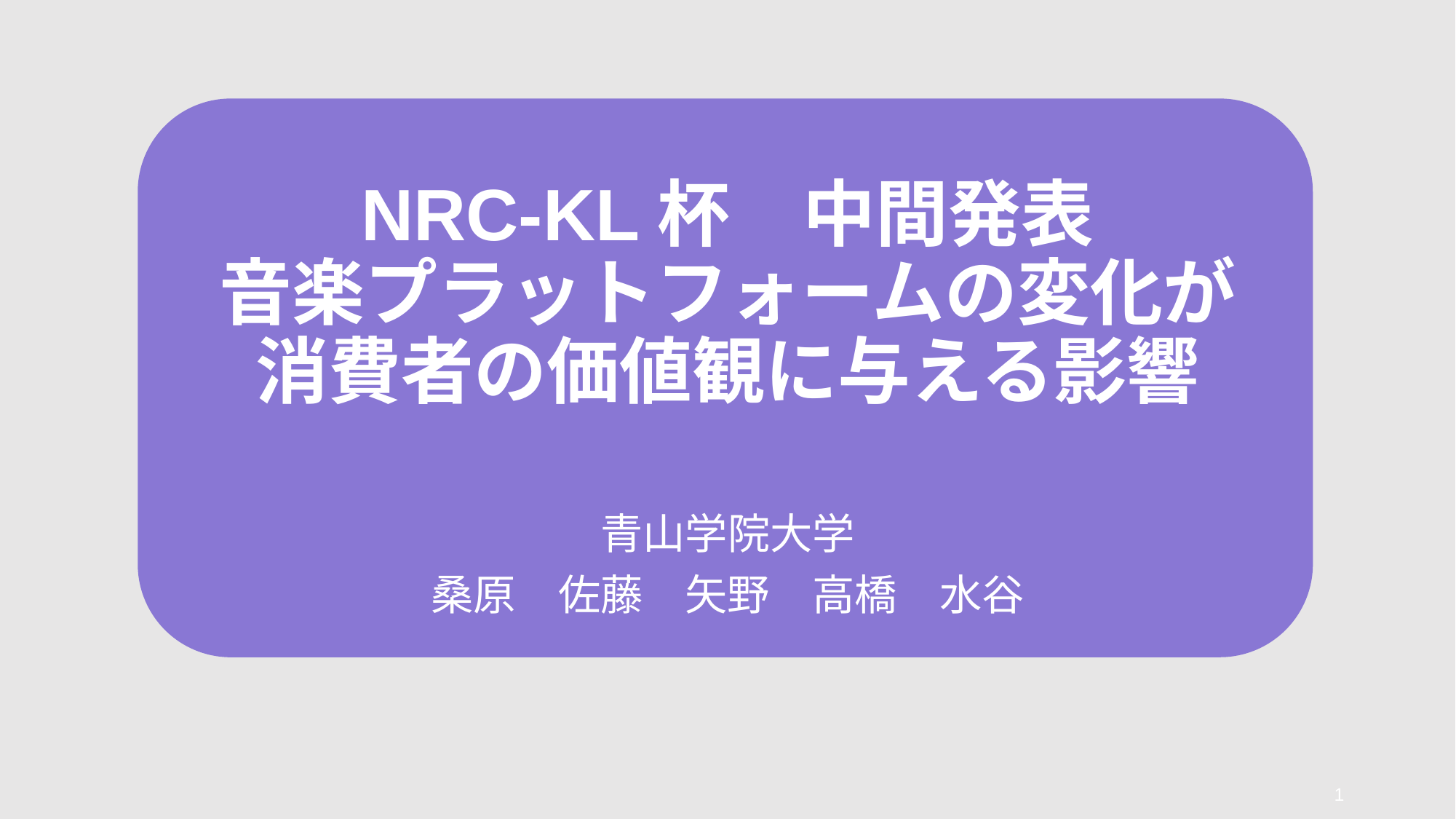

# NRC-KL杯　中間発表 音楽プラットフォームの変化が 消費者の価値観に与える影響
青山学院大学
桑原　佐藤　矢野　高橋　水谷
1